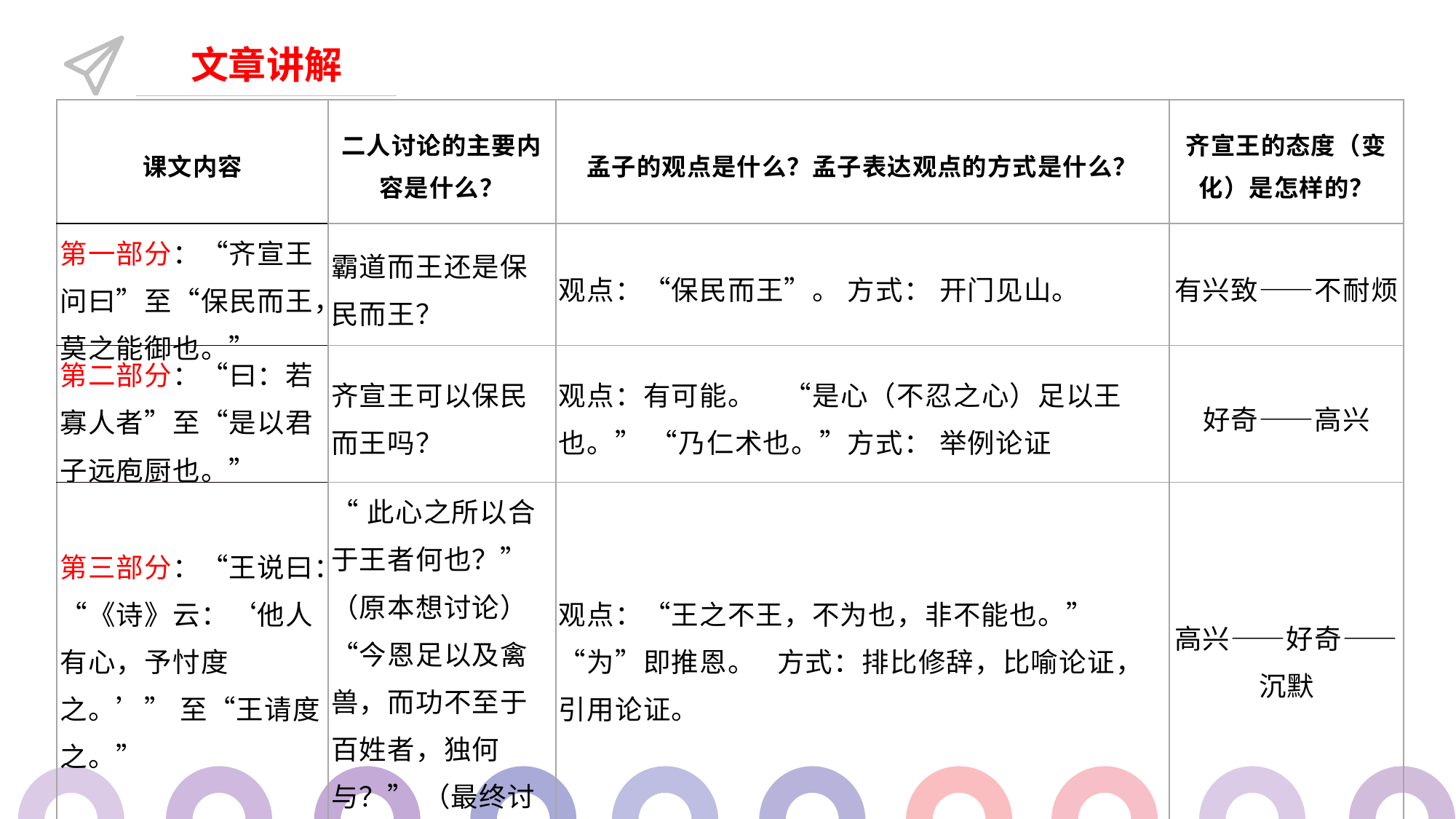

文章讲解
| 课文内容 | 二人讨论的主要内容是什么？ | 孟子的观点是什么？孟子表达观点的方式是什么？ | 齐宣王的态度（变化）是怎样的？ |
| --- | --- | --- | --- |
| 第一部分：“齐宣王问曰”至“保民而王，莫之能御也。” | 霸道而王还是保民而王？ | 观点：“保民而王”。 方式： 开门见山。 | 有兴致——不耐烦 |
| 第二部分：“曰：若寡人者”至“是以君子远庖厨也。” | 齐宣王可以保民而王吗？ | 观点：有可能。 “是心（不忍之心）足以王也。” “乃仁术也。”方式： 举例论证 | 好奇——高兴 |
| 第三部分：“王说曰：“《诗》云：‘他人有心，予忖度之。’” 至“王请度之。” | “此心之所以合于王者何也？”（原本想讨论） “今恩足以及禽兽，而功不至于百姓者，独何与？” （最终讨论） | 观点：“王之不王，不为也，非不能也。” “为”即推恩。 方式：排比修辞，比喻论证，引用论证。 | 高兴——好奇——沉默 |